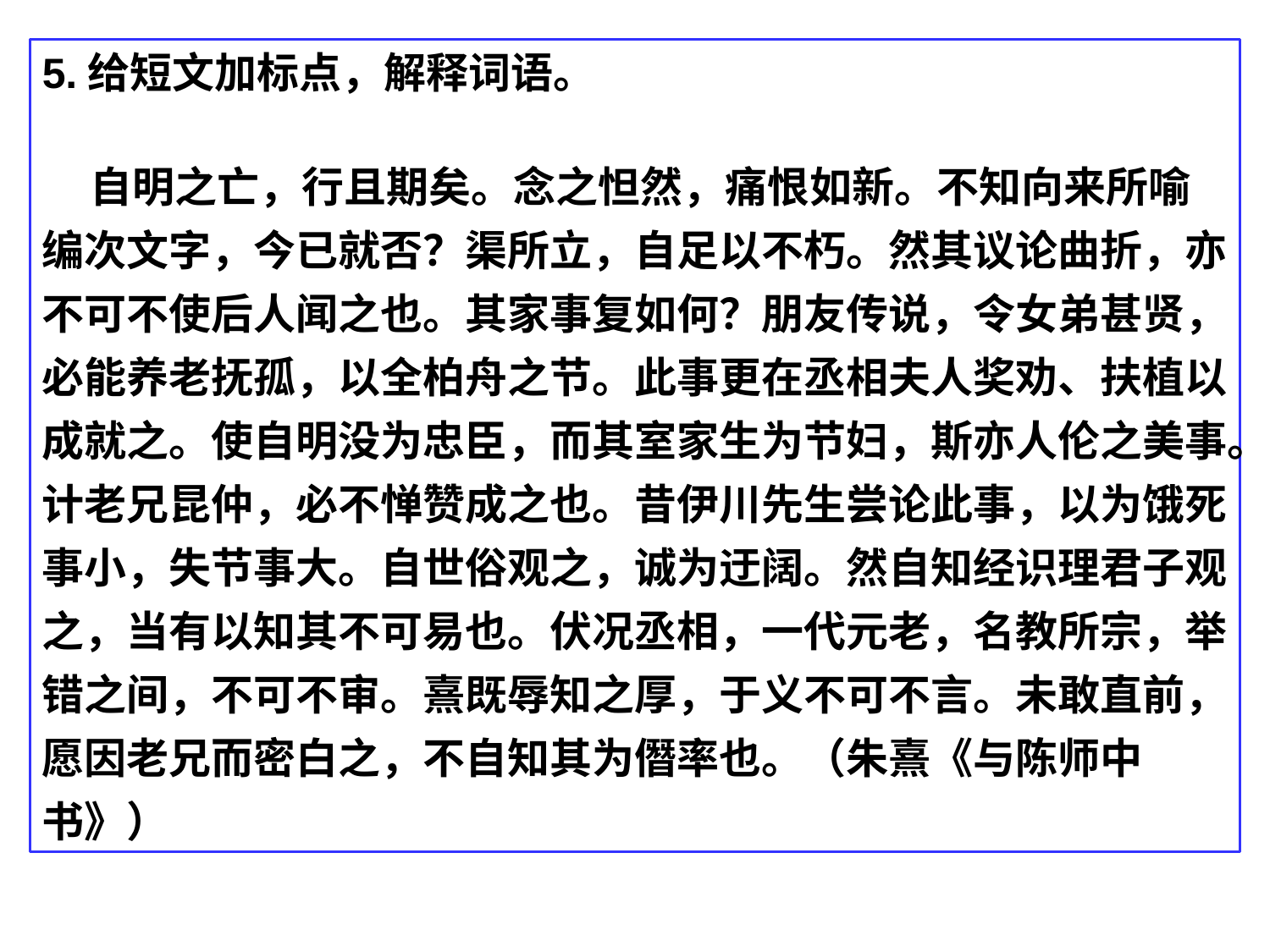

5.给短文加标点，解释词语。

    自明之亡，行且期矣。念之怛然，痛恨如新。不知向来所喻编次文字，今已就否？渠所立，自足以不朽。然其议论曲折，亦不可不使后人闻之也。其家事复如何？朋友传说，令女弟甚贤，必能养老抚孤，以全柏舟之节。此事更在丞相夫人奖劝、扶植以成就之。使自明没为忠臣，而其室家生为节妇，斯亦人伦之美事。计老兄昆仲，必不惮赞成之也。昔伊川先生尝论此事，以为饿死事小，失节事大。自世俗观之，诚为迂阔。然自知经识理君子观之，当有以知其不可易也。伏况丞相，一代元老，名教所宗，举错之间，不可不审。熹既辱知之厚，于义不可不言。未敢直前，愿因老兄而密白之，不自知其为僭率也。（朱熹《与陈师中书》）